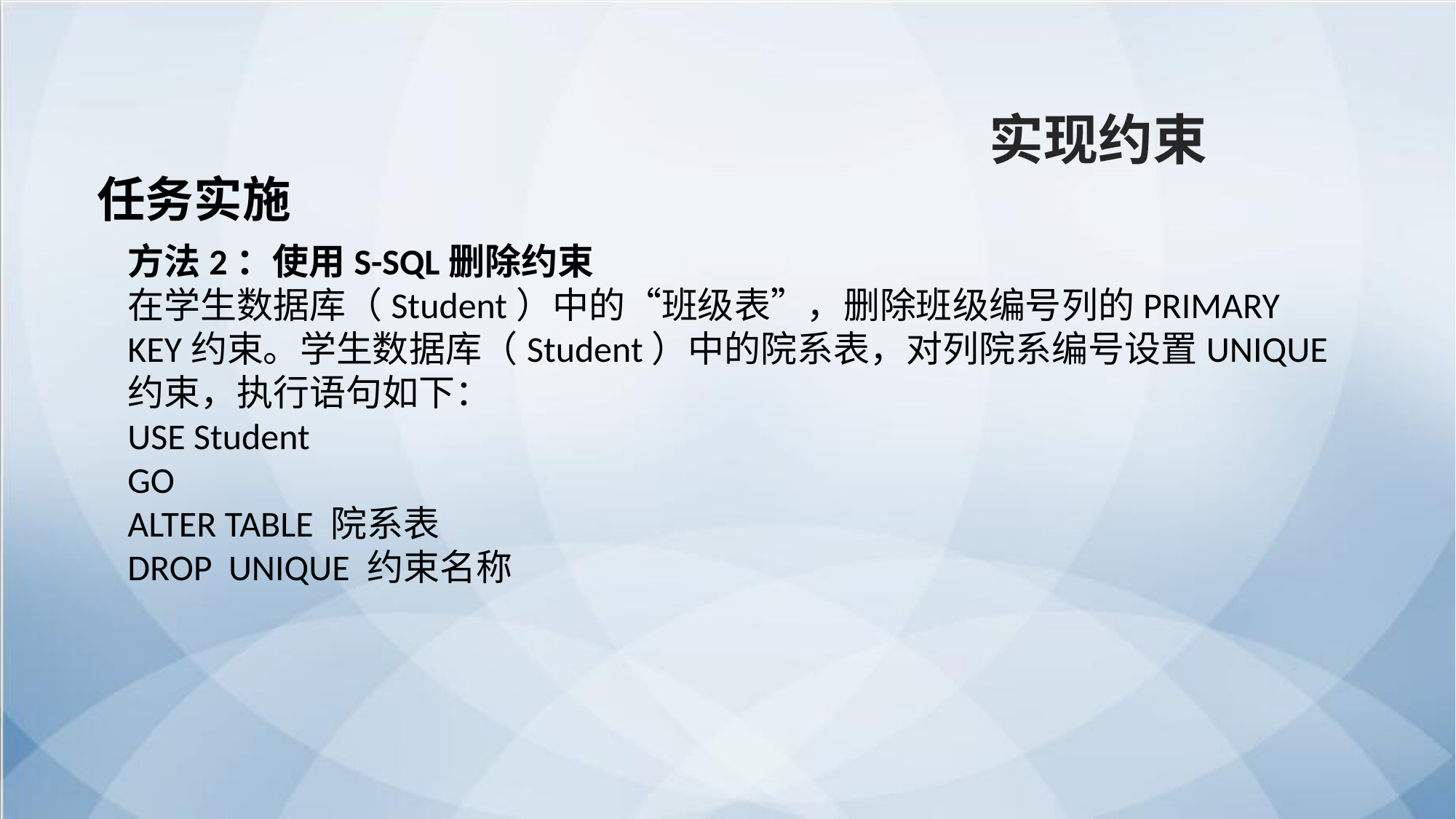

实现约束
任务实施
方法2：使用S-SQL删除约束
在学生数据库（Student）中的“班级表”，删除班级编号列的PRIMARY KEY约束。学生数据库（Student）中的院系表，对列院系编号设置UNIQUE约束，执行语句如下：
USE Student
GO
ALTER TABLE 院系表
DROP  UNIQUE 约束名称